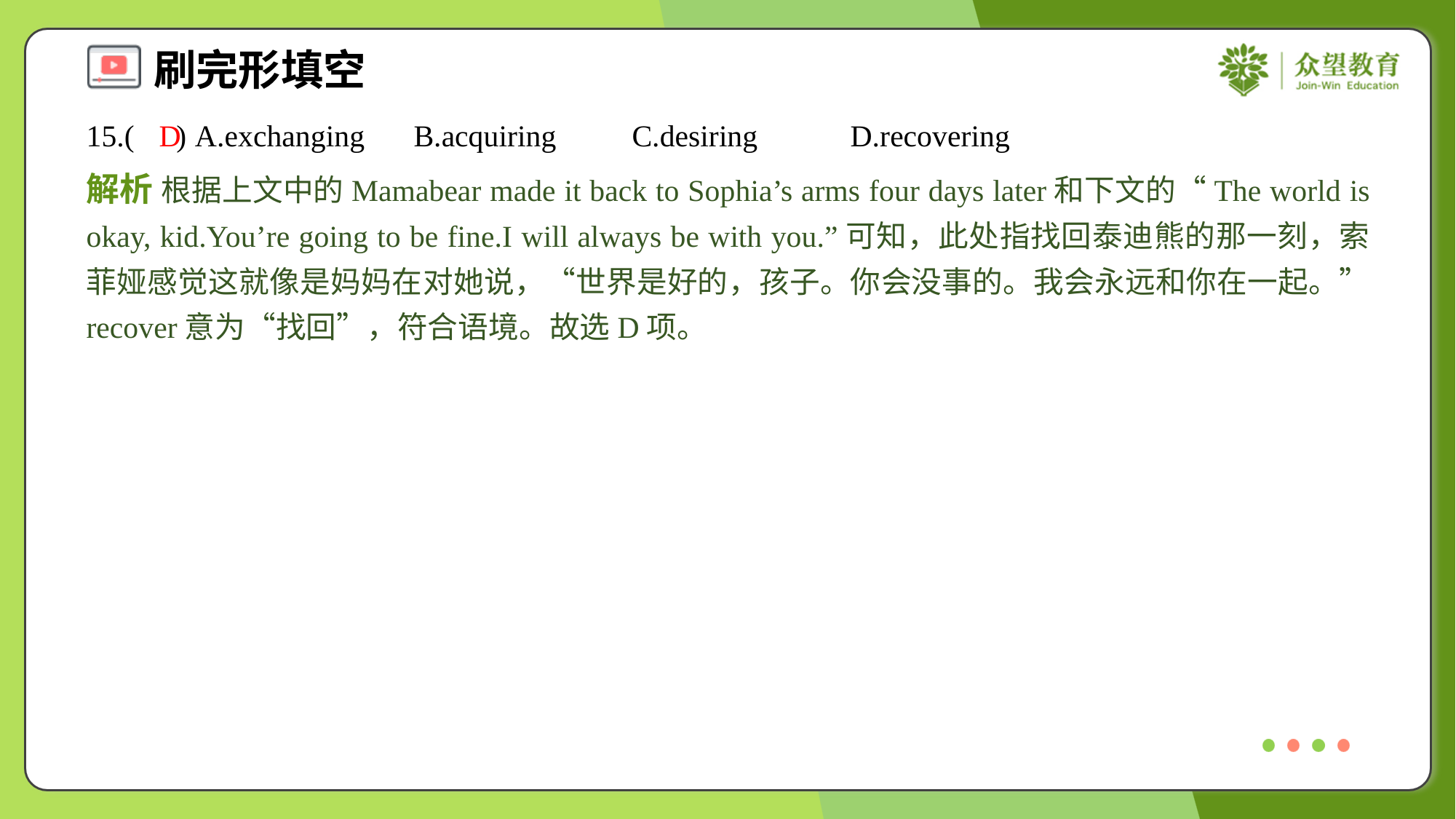

15.(     ) A.exchanging	B.acquiring	C.desiring	D.recovering
D
解析 根据上文中的Mamabear made it back to Sophia’s arms four days later和下文的“The world is okay, kid.You’re going to be fine.I will always be with you.”可知，此处指找回泰迪熊的那一刻，索菲娅感觉这就像是妈妈在对她说，“世界是好的，孩子。你会没事的。我会永远和你在一起。” recover意为“找回”，符合语境。故选D项。